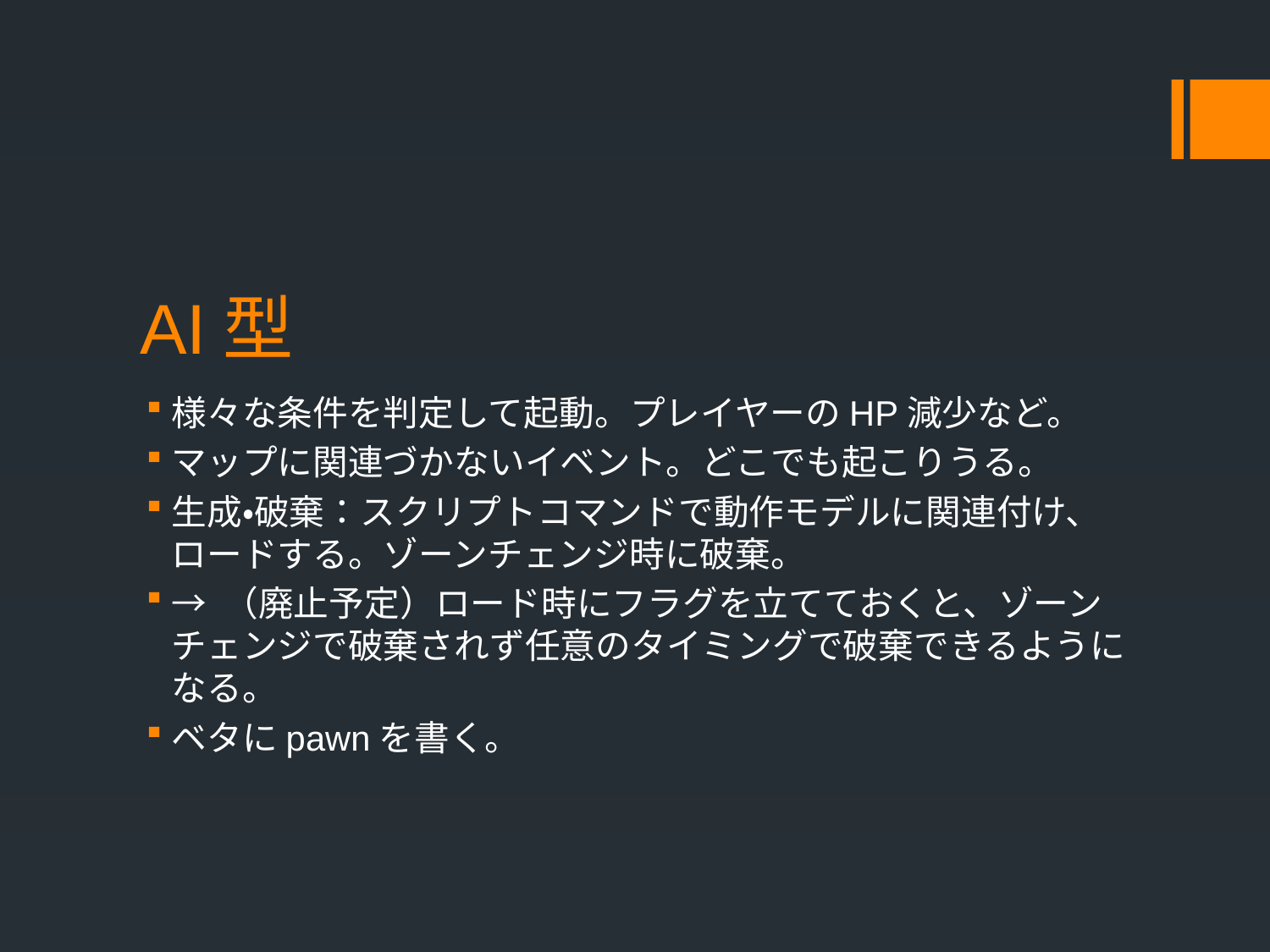

# AI型
様々な条件を判定して起動。プレイヤーのHP減少など。
マップに関連づかないイベント。どこでも起こりうる。
生成・破棄：スクリプトコマンドで動作モデルに関連付け、ロードする。ゾーンチェンジ時に破棄。
→ （廃止予定）ロード時にフラグを立てておくと、ゾーンチェンジで破棄されず任意のタイミングで破棄できるようになる。
ベタにpawnを書く。